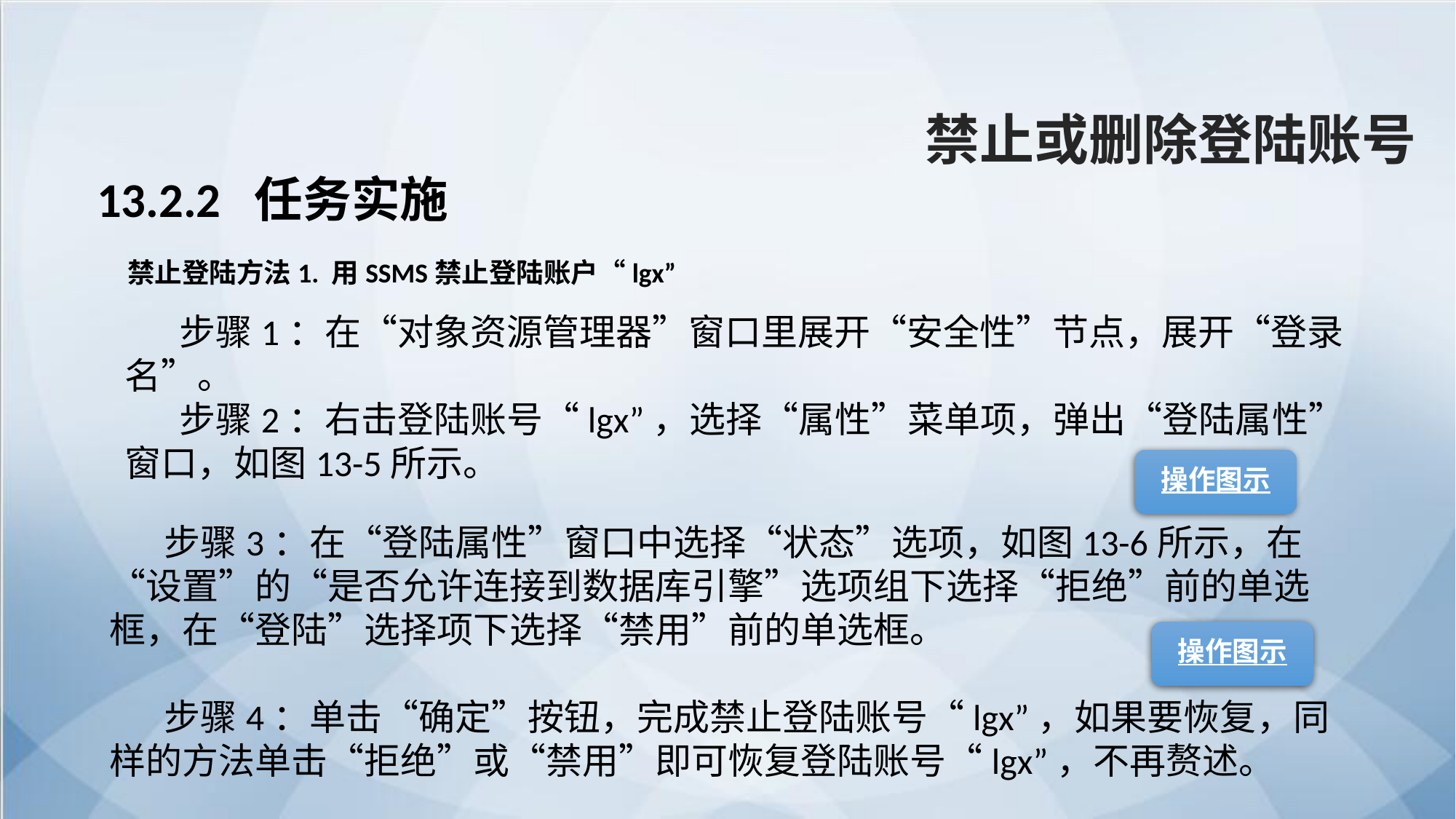

禁止或删除登陆账号
13.2.2  任务实施
禁止登陆方法1. 用SSMS禁止登陆账户“lgx”
步骤1：在“对象资源管理器”窗口里展开“安全性”节点，展开“登录名”。
步骤2：右击登陆账号“lgx”，选择“属性”菜单项，弹出“登陆属性”窗口，如图13-5所示。
操作图示
步骤3：在“登陆属性”窗口中选择“状态”选项，如图13-6所示，在“设置”的“是否允许连接到数据库引擎”选项组下选择“拒绝”前的单选框，在“登陆”选择项下选择“禁用”前的单选框。

步骤4：单击“确定”按钮，完成禁止登陆账号“lgx”，如果要恢复，同样的方法单击“拒绝”或“禁用”即可恢复登陆账号“lgx”，不再赘述。
操作图示